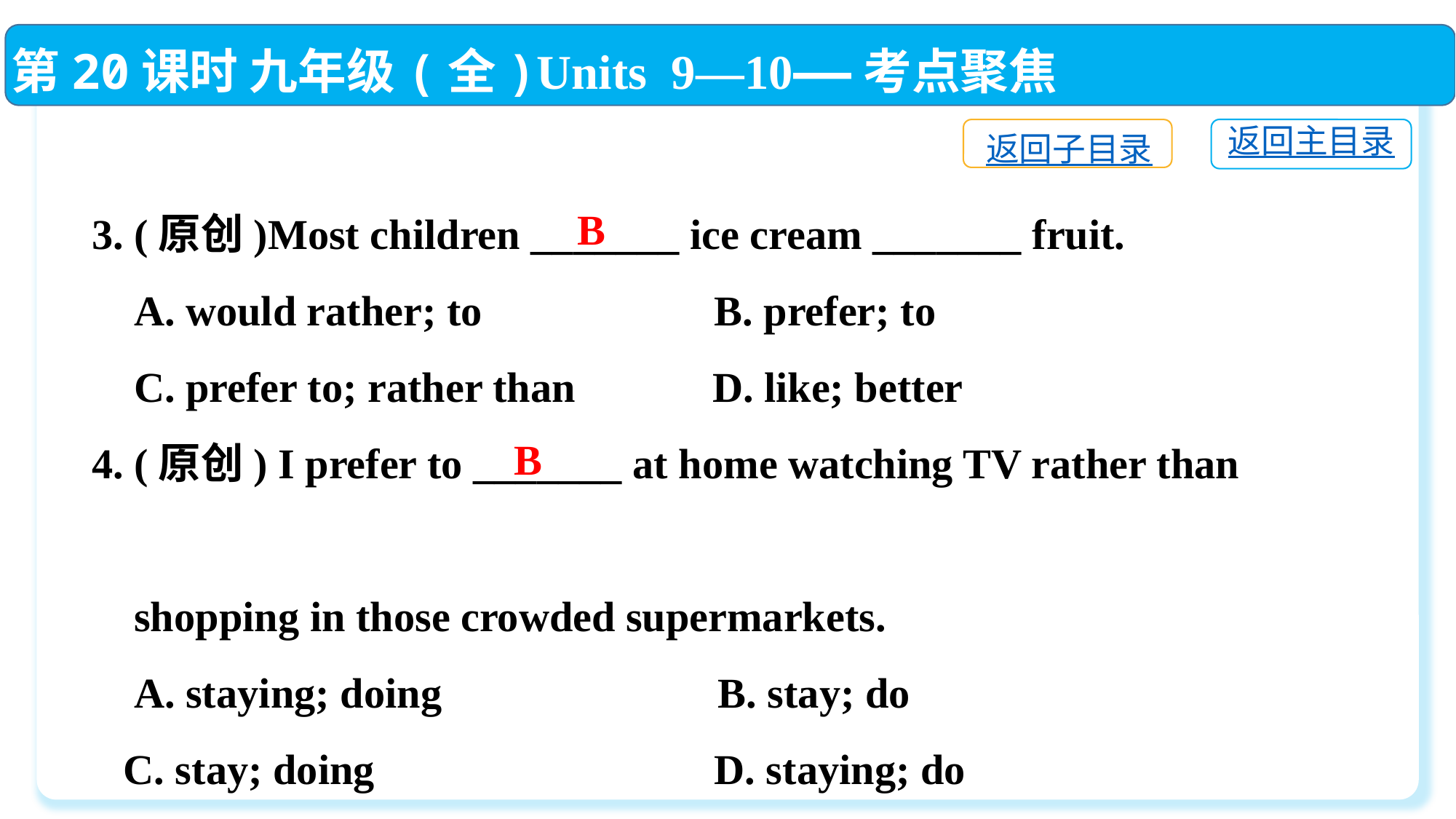

第20课时 九年级(全)Units  9—10——考点聚焦

返回主目录

返回子目录
3. (原创)Most children _______ ice cream _______ fruit.
    A. would rather; to                      B. prefer; to
    C. prefer to; rather than             D. like; better
4. (原创) I prefer to _______ at home watching TV rather than
    shopping in those crowded supermarkets.
    A. staying; doing	                  B. stay; do
   C. stay; doing	                            D. staying; do
B

B